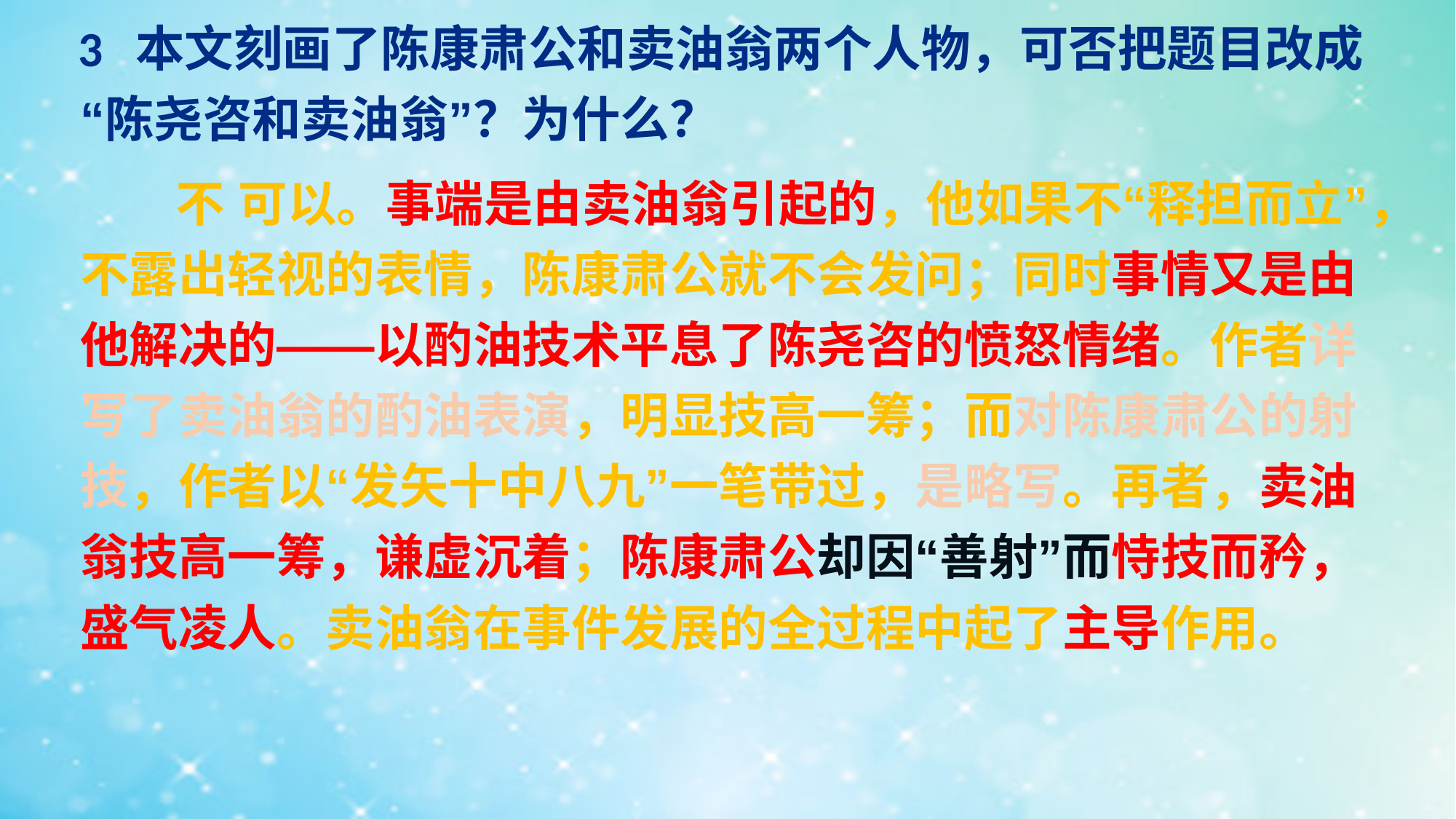

3  本文刻画了陈康肃公和卖油翁两个人物，可否把题目改成“陈尧咨和卖油翁”？为什么？
        不 可以。事端是由卖油翁引起的，他如果不“释担而立”，不露出轻视的表情，陈康肃公就不会发问；同时事情又是由他解决的——以酌油技术平息了陈尧咨的愤怒情绪。作者详写了卖油翁的酌油表演，明显技高一筹；而对陈康肃公的射技，作者以“发矢十中八九”一笔带过，是略写。再者，卖油翁技高一筹，谦虚沉着；陈康肃公却因“善射”而恃技而矜，盛气凌人。卖油翁在事件发展的全过程中起了主导作用。
#